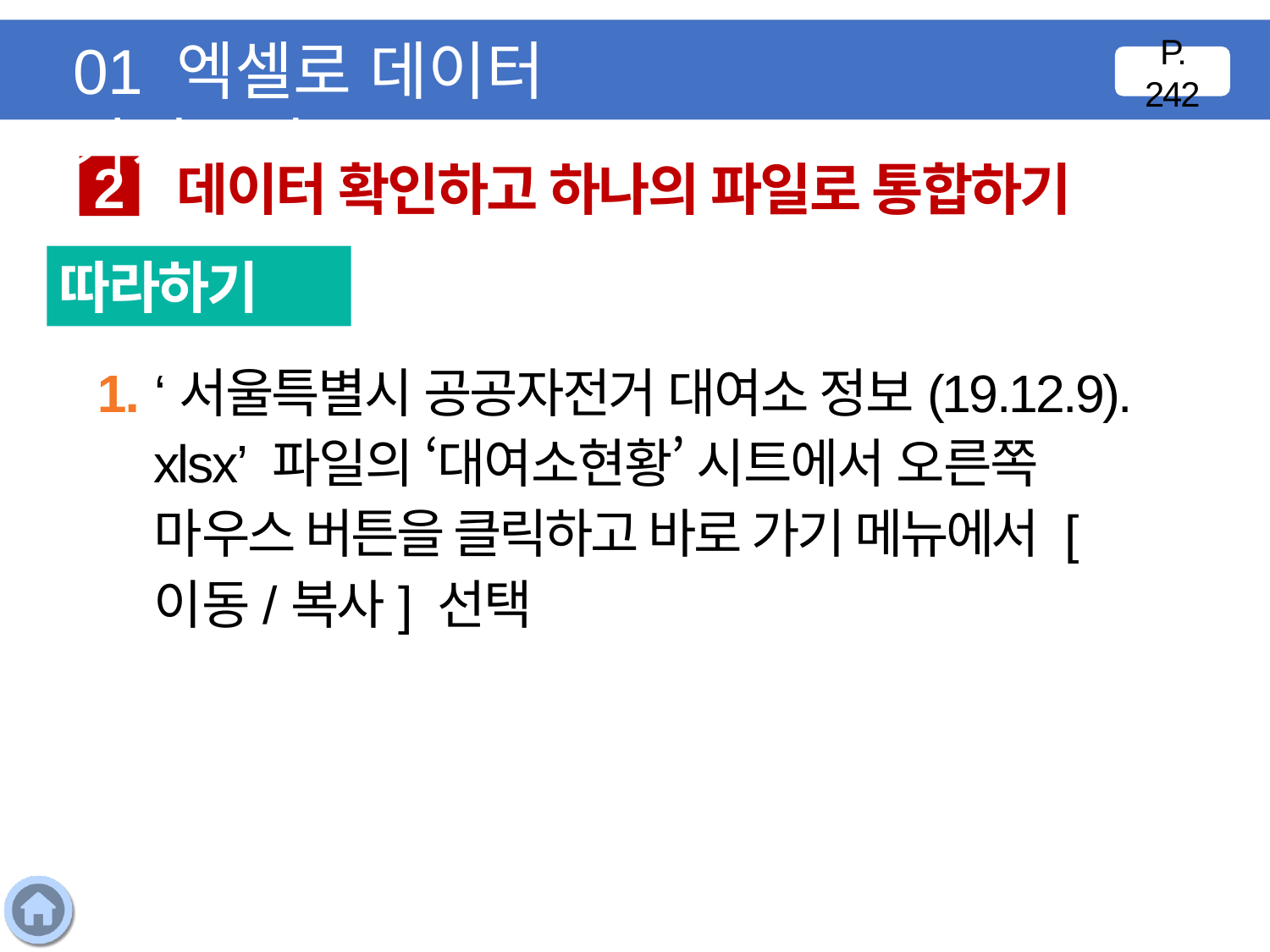

01 엑셀로 데이터 가져오기
P. 242
데이터 확인하고 하나의 파일로 통합하기
2
따라하기
1. ‘서울특별시 공공자전거 대여소 정보(19.12.9).
xlsx’ 파일의 ‘대여소현황’ 시트에서 오른쪽 마우스 버튼을 클릭하고 바로 가기 메뉴에서 [이동/복사] 선택